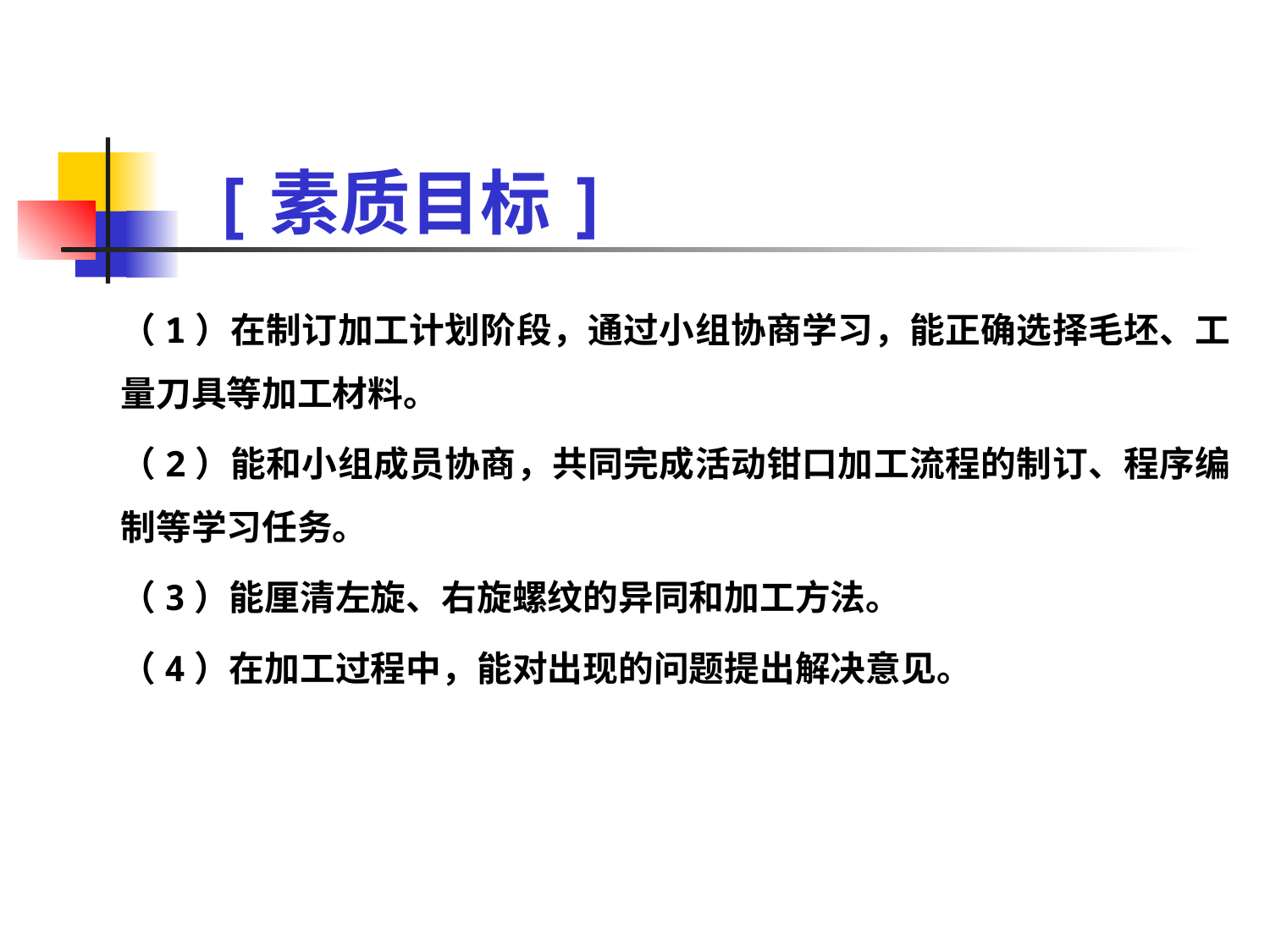

# [素质目标]
（1）在制订加工计划阶段，通过小组协商学习，能正确选择毛坯、工量刀具等加工材料。
（2）能和小组成员协商，共同完成活动钳口加工流程的制订、程序编制等学习任务。
（3）能厘清左旋、右旋螺纹的异同和加工方法。
（4）在加工过程中，能对出现的问题提出解决意见。